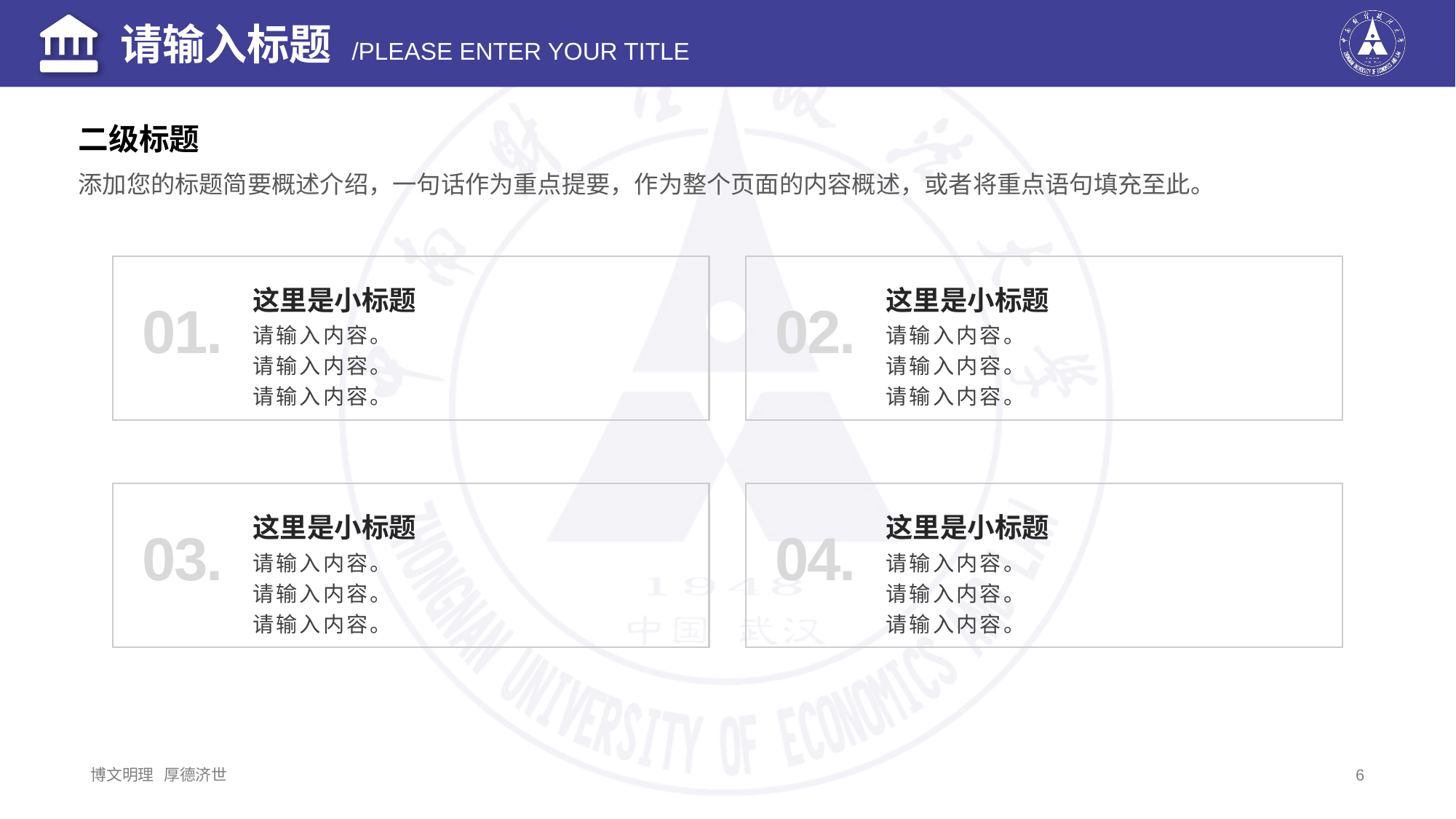

二级标题
添加您的标题简要概述介绍，一句话作为重点提要，作为整个页面的内容概述，或者将重点语句填充至此。

这里是小标题
01.
请输入内容。
请输入内容。
请输入内容。

这里是小标题
02.
请输入内容。
请输入内容。
请输入内容。

这里是小标题
03.
请输入内容。
请输入内容。
请输入内容。

这里是小标题
04.
请输入内容。
请输入内容。
请输入内容。